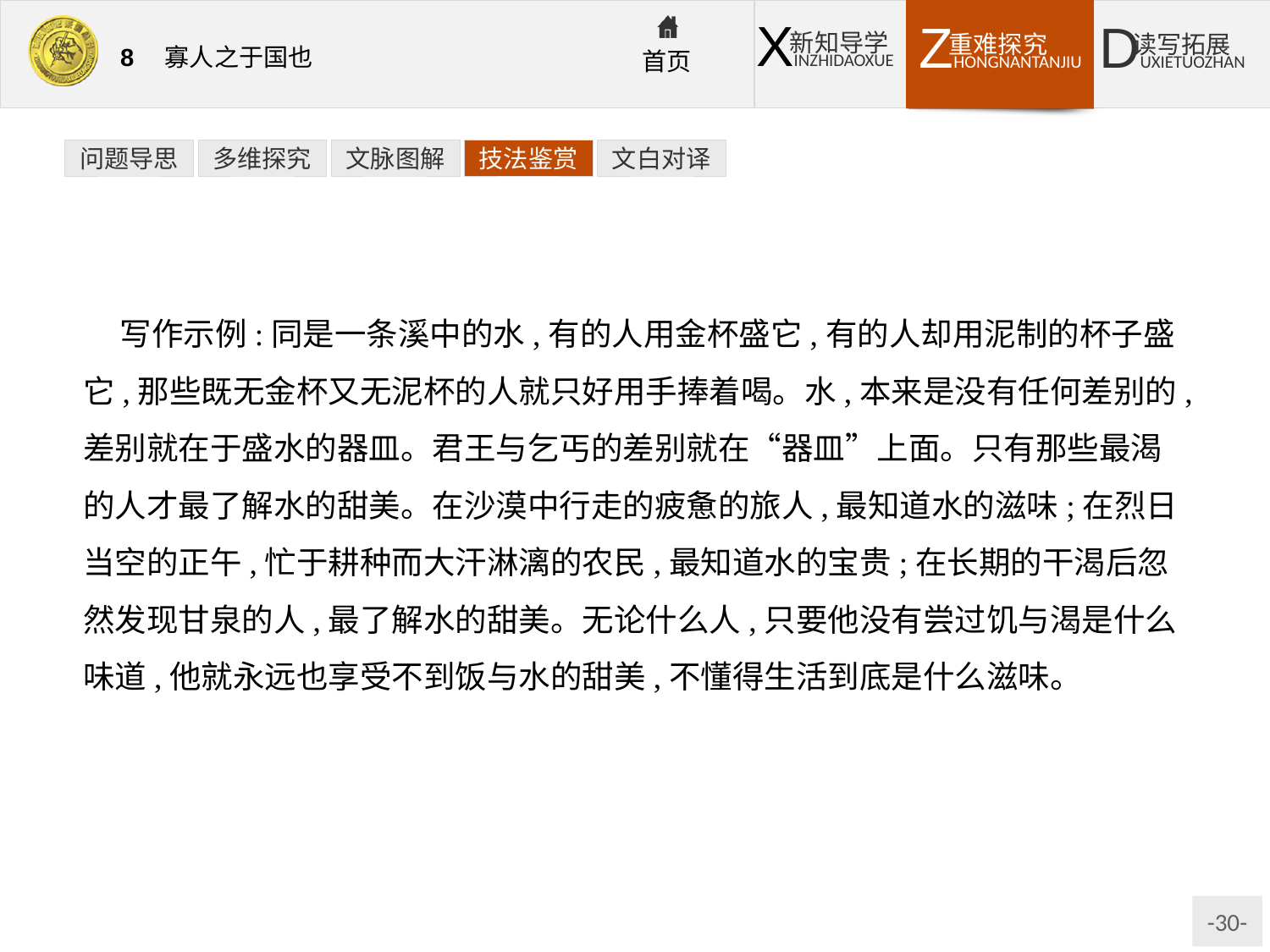

问题导思
多维探究
文脉图解
技法鉴赏
文白对译
写作示例:同是一条溪中的水,有的人用金杯盛它,有的人却用泥制的杯子盛它,那些既无金杯又无泥杯的人就只好用手捧着喝。水,本来是没有任何差别的,差别就在于盛水的器皿。君王与乞丐的差别就在“器皿”上面。只有那些最渴的人才最了解水的甜美。在沙漠中行走的疲惫的旅人,最知道水的滋味;在烈日当空的正午,忙于耕种而大汗淋漓的农民,最知道水的宝贵;在长期的干渴后忽然发现甘泉的人,最了解水的甜美。无论什么人,只要他没有尝过饥与渴是什么味道,他就永远也享受不到饭与水的甜美,不懂得生活到底是什么滋味。